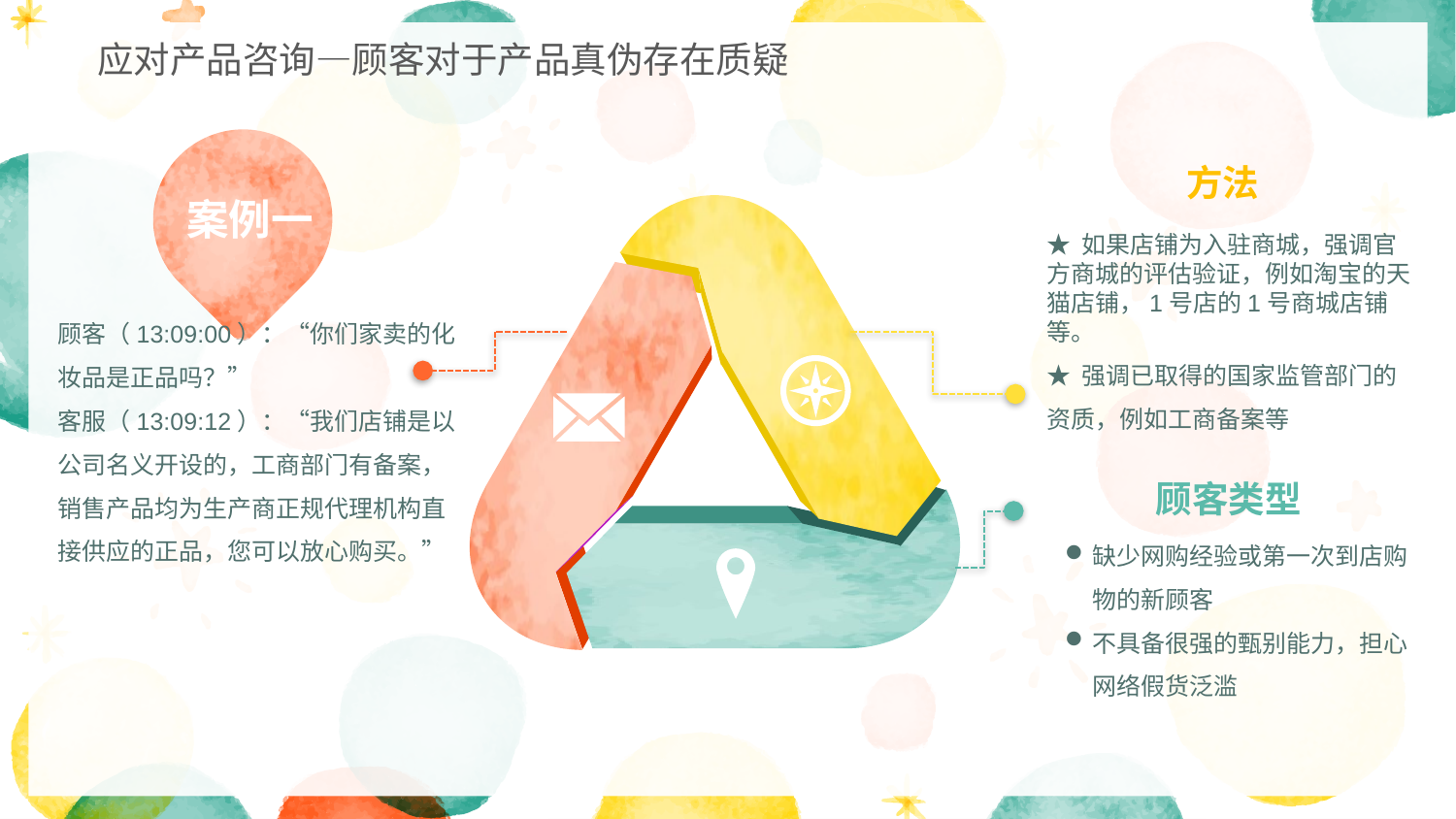

应对产品咨询—顾客对于产品真伪存在质疑

案例一

方法
★ 如果店铺为入驻商城，强调官方商城的评估验证，例如淘宝的天猫店铺，1号店的1号商城店铺等。★ 强调已取得的国家监管部门的资质，例如工商备案等
顾客类型
缺少网购经验或第一次到店购物的新顾客
不具备很强的甄别能力，担心网络假货泛滥

顾客（13:09:00）：“你们家卖的化妆品是正品吗？”
客服（13:09:12）：“我们店铺是以公司名义开设的，工商部门有备案，销售产品均为生产商正规代理机构直接供应的正品，您可以放心购买。”